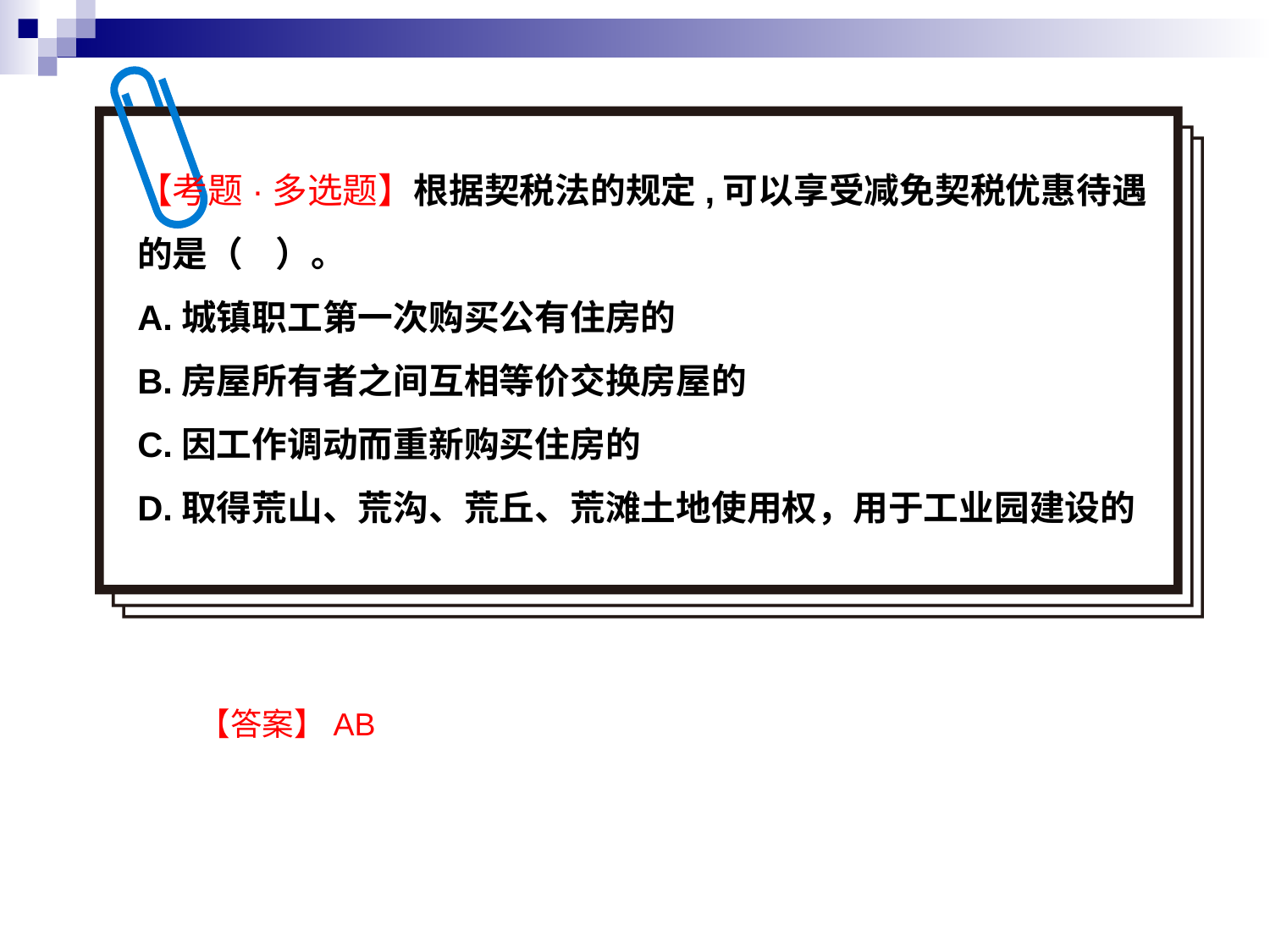

【考题·多选题】根据契税法的规定,可以享受减免契税优惠待遇的是（    ）。
A.城镇职工第一次购买公有住房的
B.房屋所有者之间互相等价交换房屋的
C.因工作调动而重新购买住房的
D.取得荒山、荒沟、荒丘、荒滩土地使用权，用于工业园建设的
【答案】AB